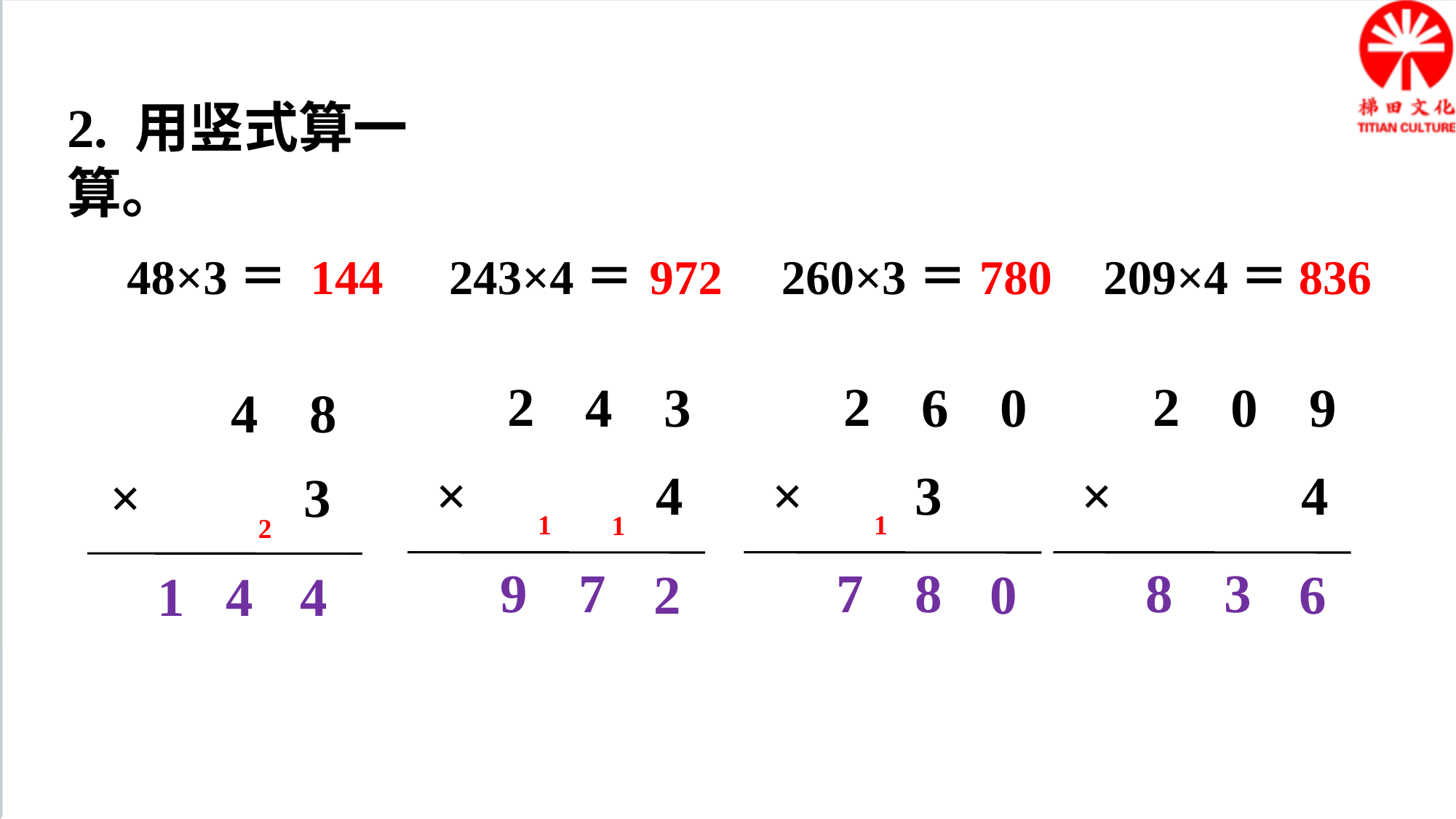

2. 用竖式算一算。
48×3＝
144
243×4＝
972
260×3＝
780
209×4＝
836
2
4
3
×
4
2
6
0
×
3
2
0
9
×
4
4
8
×
3
1
1
1
2
9
7
7
8
8
3
2
0
6
1   4
4